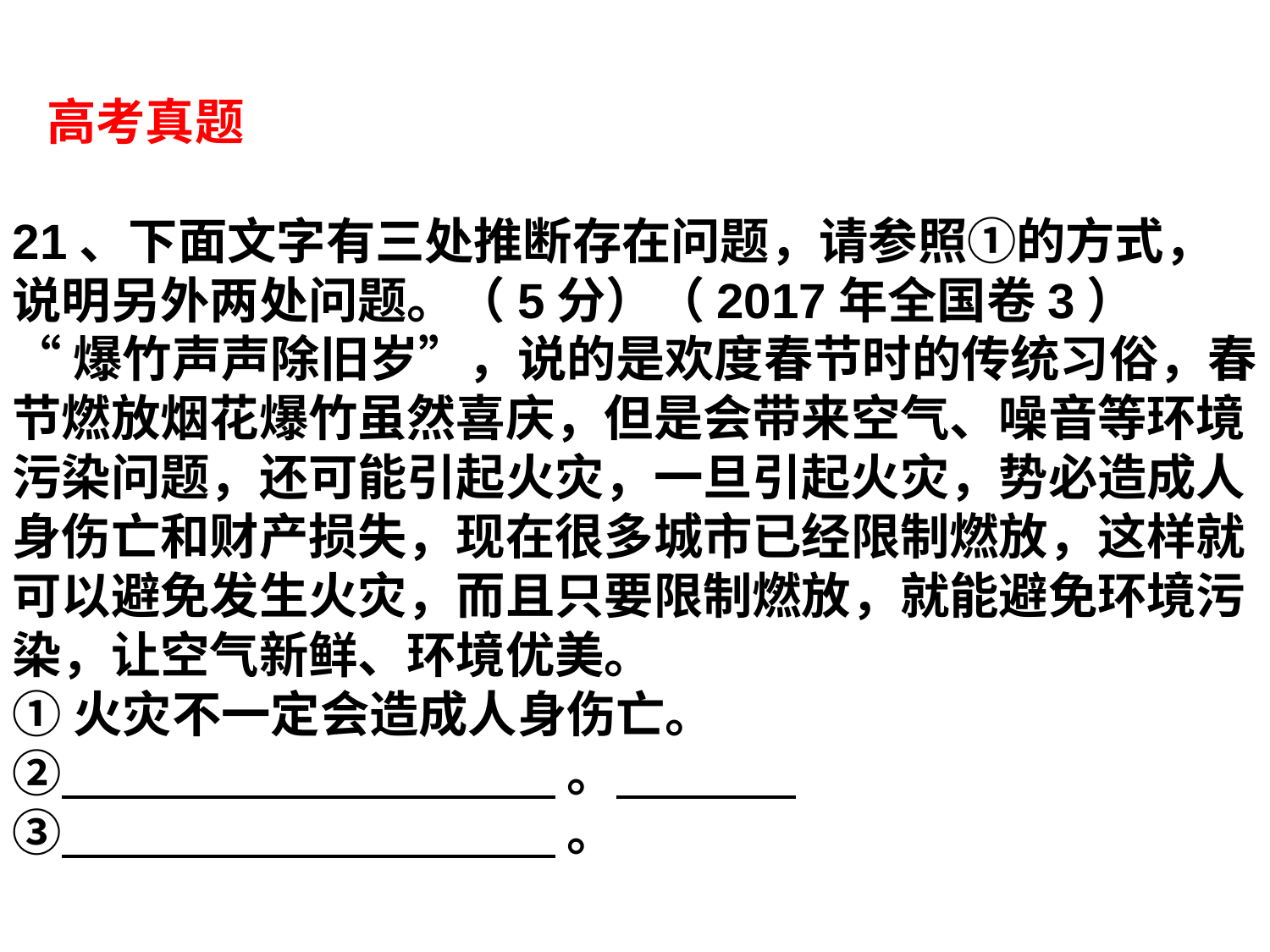

高考真题
21、下面文字有三处推断存在问题，请参照①的方式，说明另外两处问题。（5分）（2017年全国卷3）
“爆竹声声除旧岁”，说的是欢度春节时的传统习俗，春节燃放烟花爆竹虽然喜庆，但是会带来空气、噪音等环境污染问题，还可能引起火灾，一旦引起火灾，势必造成人身伤亡和财产损失，现在很多城市已经限制燃放，这样就可以避免发生火灾，而且只要限制燃放，就能避免环境污染，让空气新鲜、环境优美。
①火灾不一定会造成人身伤亡。
②                                            。
③                                            。